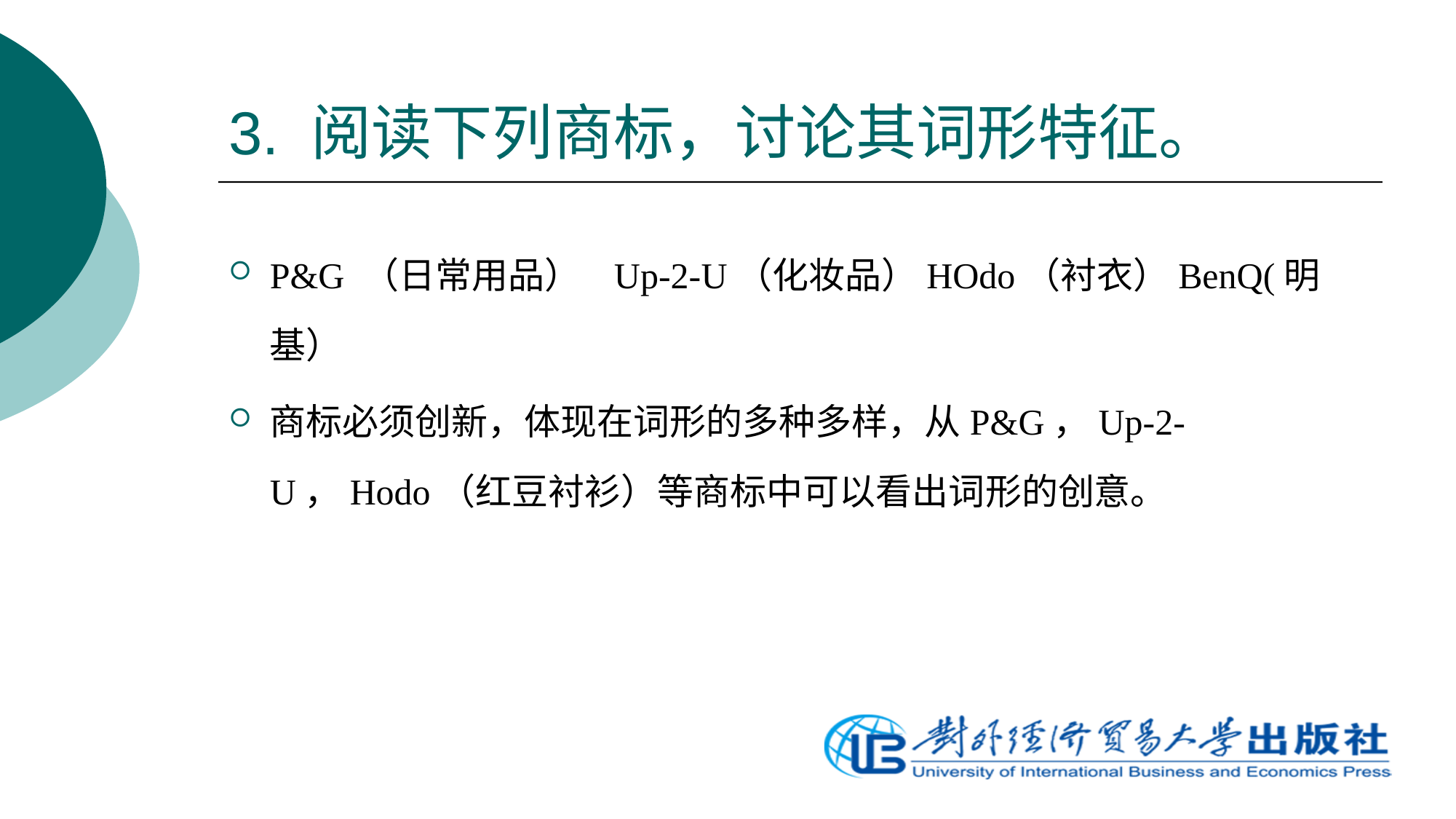

# 3. 阅读下列商标，讨论其词形特征。
P&G （日常用品）   Up-2-U（化妆品）HOdo（衬衣）BenQ(明基）
商标必须创新，体现在词形的多种多样，从P&G，Up-2-U，Hodo（红豆衬衫）等商标中可以看出词形的创意。